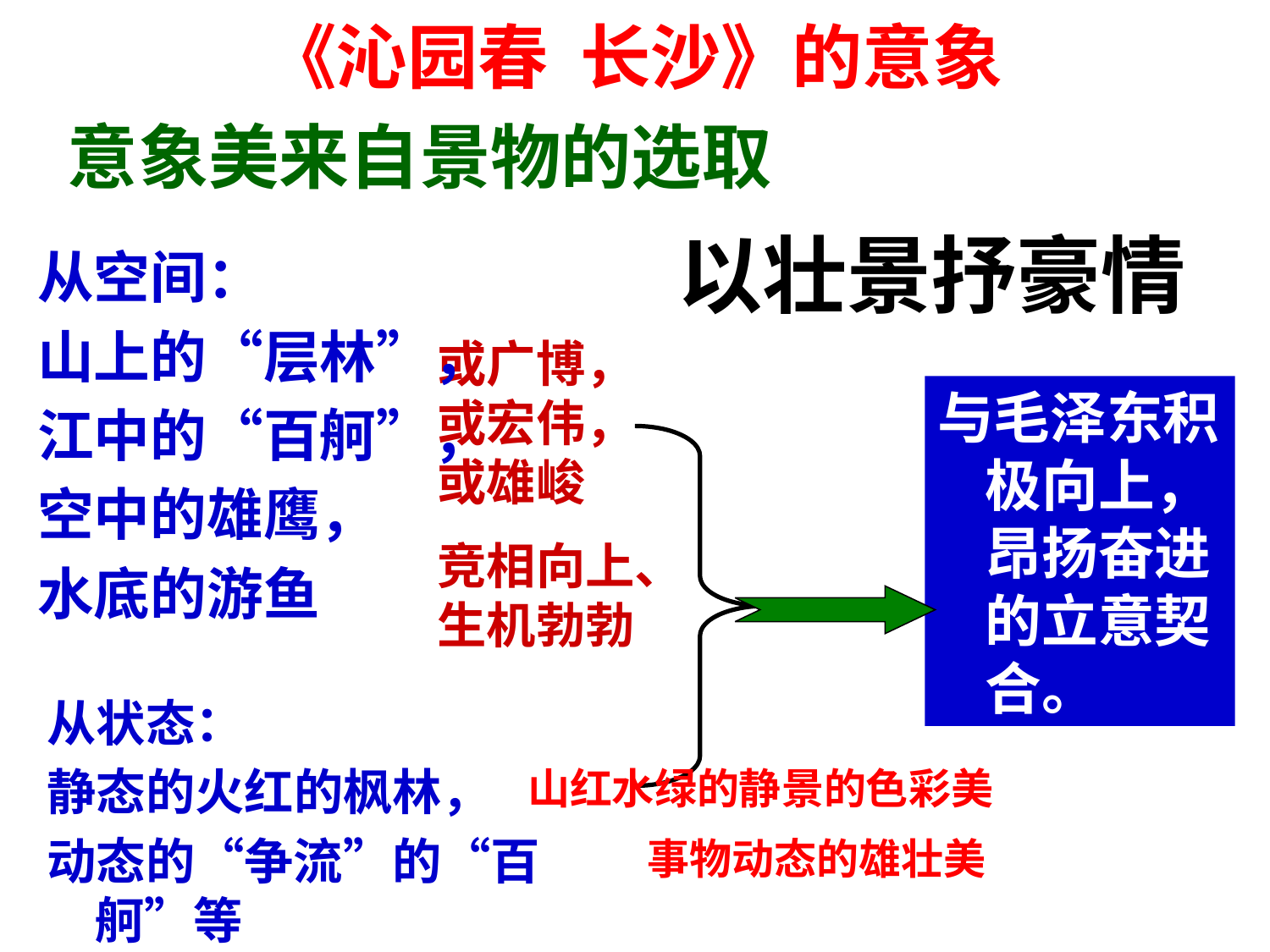

# 《沁园春  长沙》的意象
意象美来自景物的选取
以壮景抒豪情
从空间：
山上的“层林”，
江中的“百舸”，
空中的雄鹰，
水底的游鱼
或广博，或宏伟，或雄峻
竞相向上、生机勃勃
与毛泽东积极向上，昂扬奋进的立意契合。

从状态：
静态的火红的枫林，
动态的“争流”的“百舸”等
山红水绿的静景的色彩美
事物动态的雄壮美
34